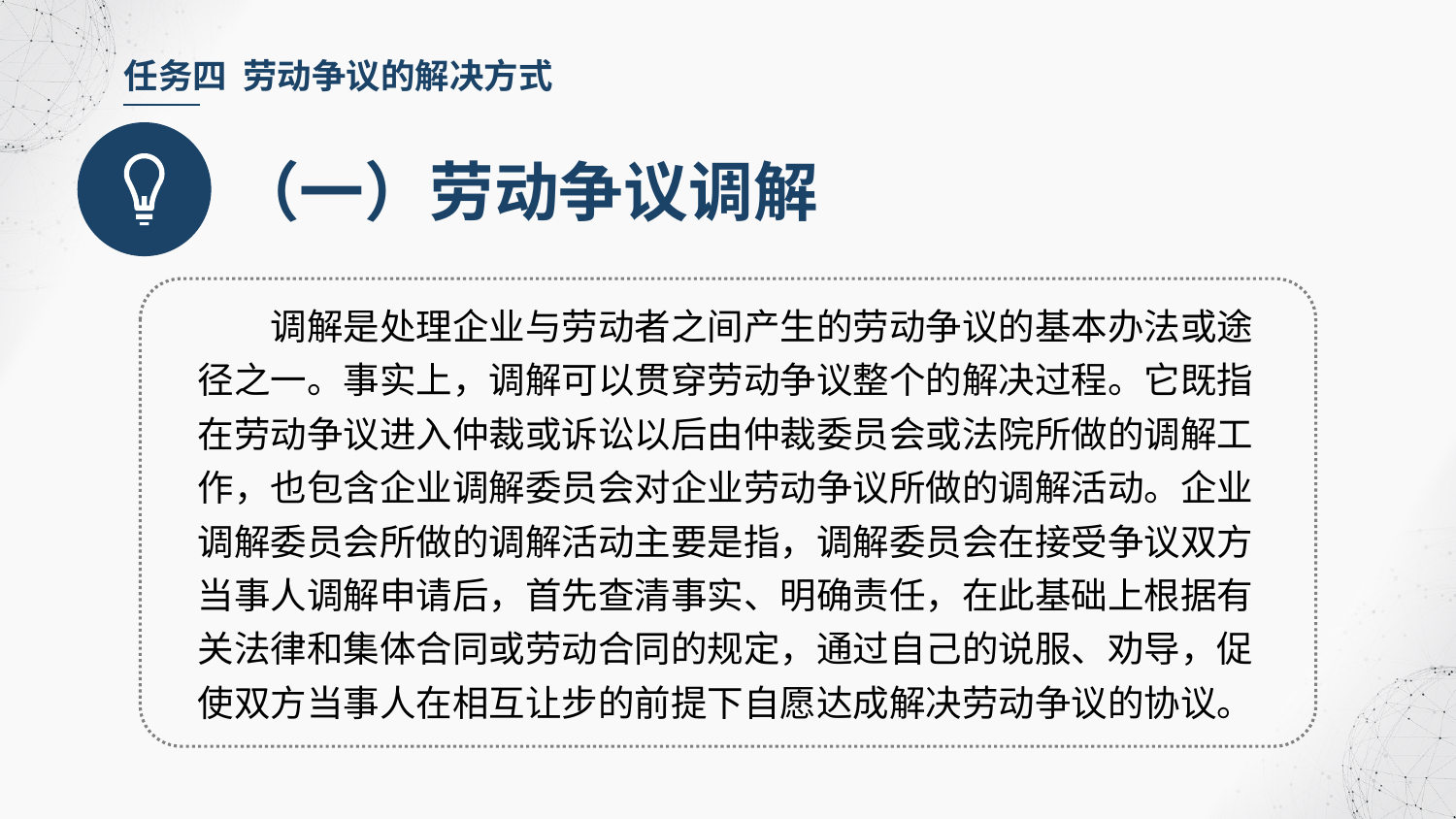

任务四  劳动争议的解决方式

（一）劳动争议调解

调解是处理企业与劳动者之间产生的劳动争议的基本办法或途径之一。事实上，调解可以贯穿劳动争议整个的解决过程。它既指在劳动争议进入仲裁或诉讼以后由仲裁委员会或法院所做的调解工作，也包含企业调解委员会对企业劳动争议所做的调解活动。企业调解委员会所做的调解活动主要是指，调解委员会在接受争议双方当事人调解申请后，首先查清事实、明确责任，在此基础上根据有关法律和集体合同或劳动合同的规定，通过自己的说服、劝导，促使双方当事人在相互让步的前提下自愿达成解决劳动争议的协议。